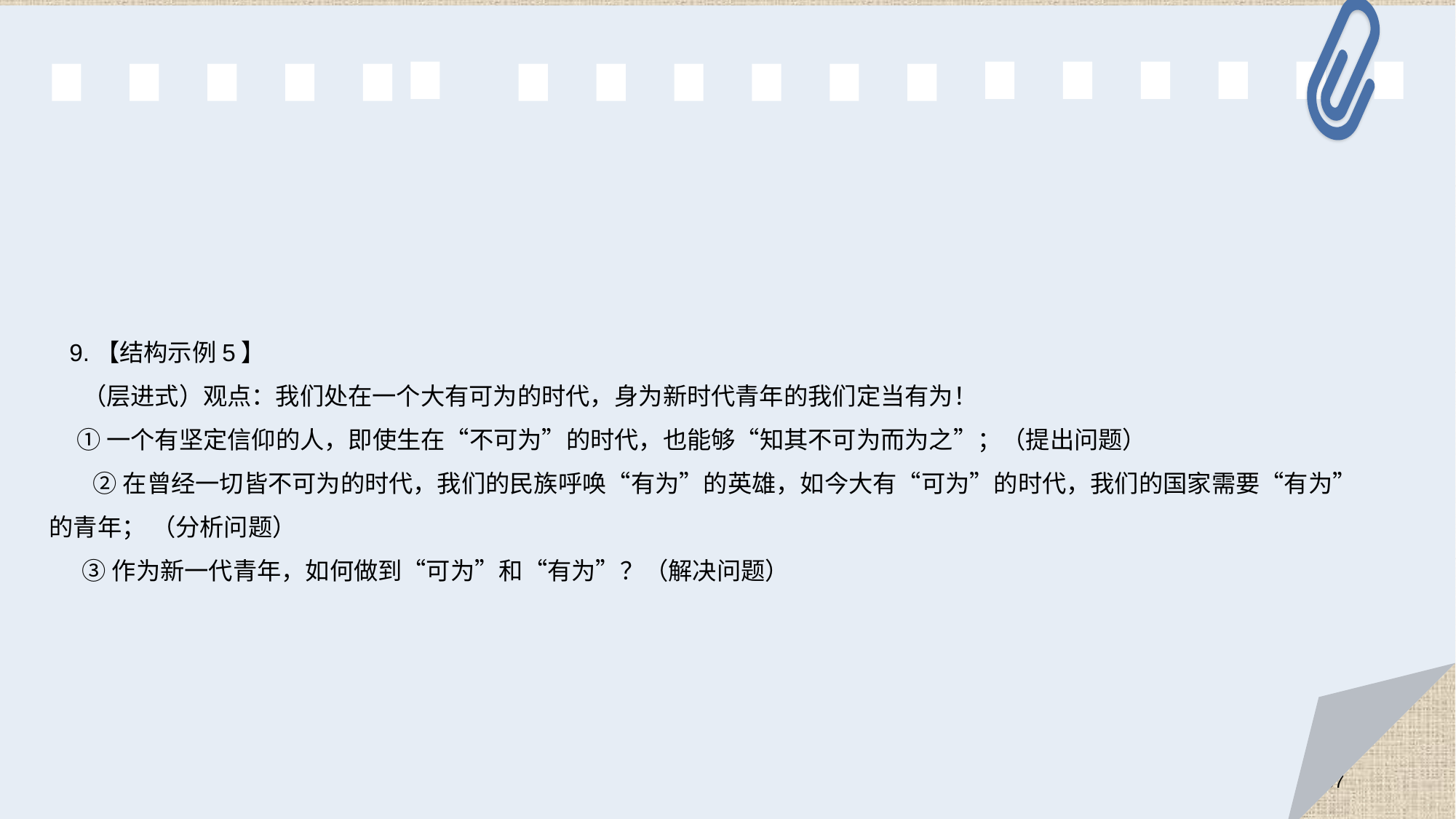

9.【结构示例5】
     （层进式）观点：我们处在一个大有可为的时代，身为新时代青年的我们定当有为！
     ①一个有坚定信仰的人，即使生在“不可为”的时代，也能够“知其不可为而为之”；（提出问题）
        ②在曾经一切皆不可为的时代，我们的民族呼唤“有为”的英雄，如今大有“可为”的时代，我们的国家需要“有为”的青年； （分析问题）
      ③作为新一代青年，如何做到“可为”和“有为”？（解决问题）
57